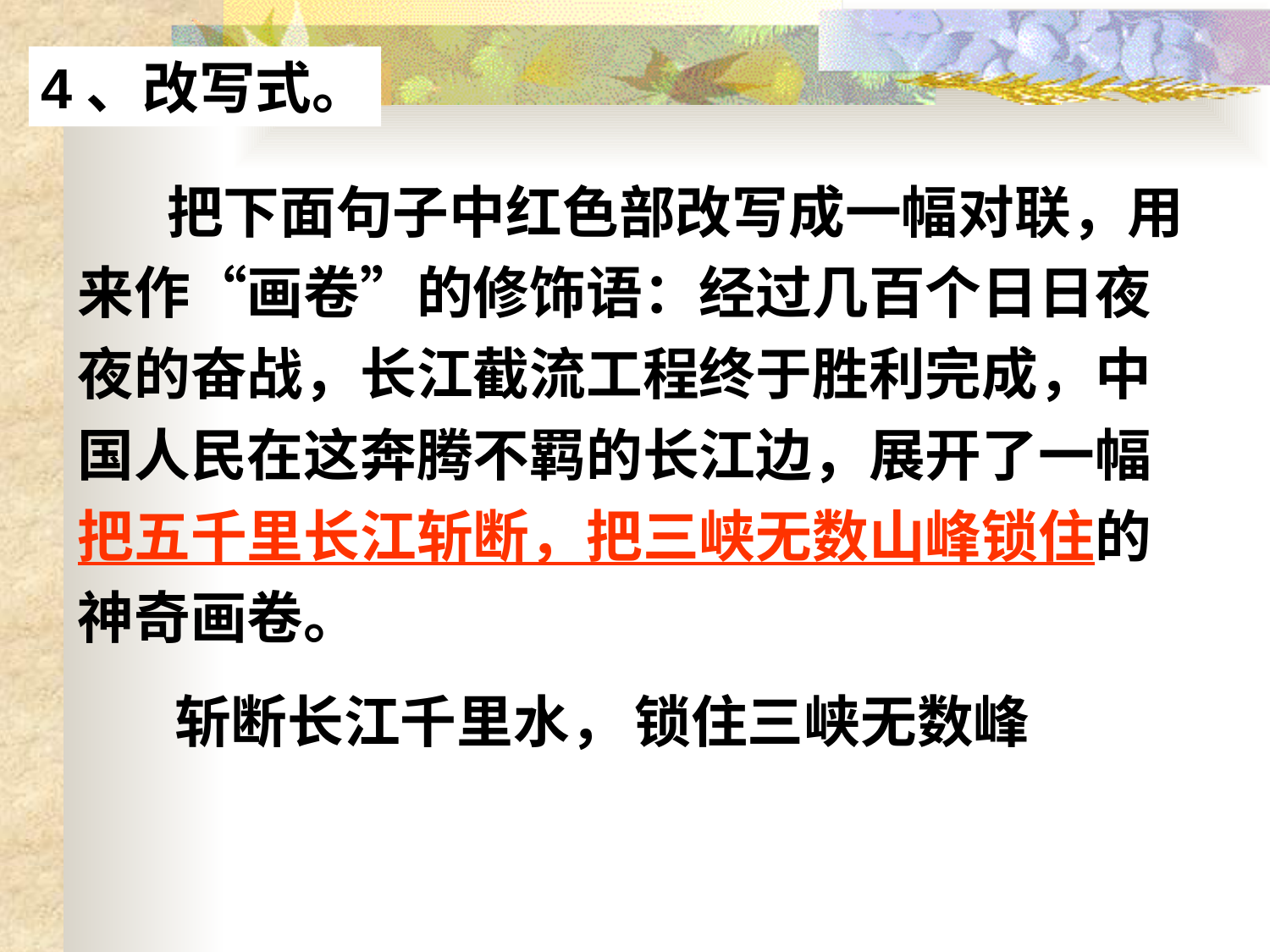

4、改写式。
   把下面句子中红色部改写成一幅对联，用来作“画卷”的修饰语：经过几百个日日夜夜的奋战，长江截流工程终于胜利完成，中国人民在这奔腾不羁的长江边，展开了一幅把五千里长江斩断，把三峡无数山峰锁住的神奇画卷。
斩断长江千里水，
锁住三峡无数峰